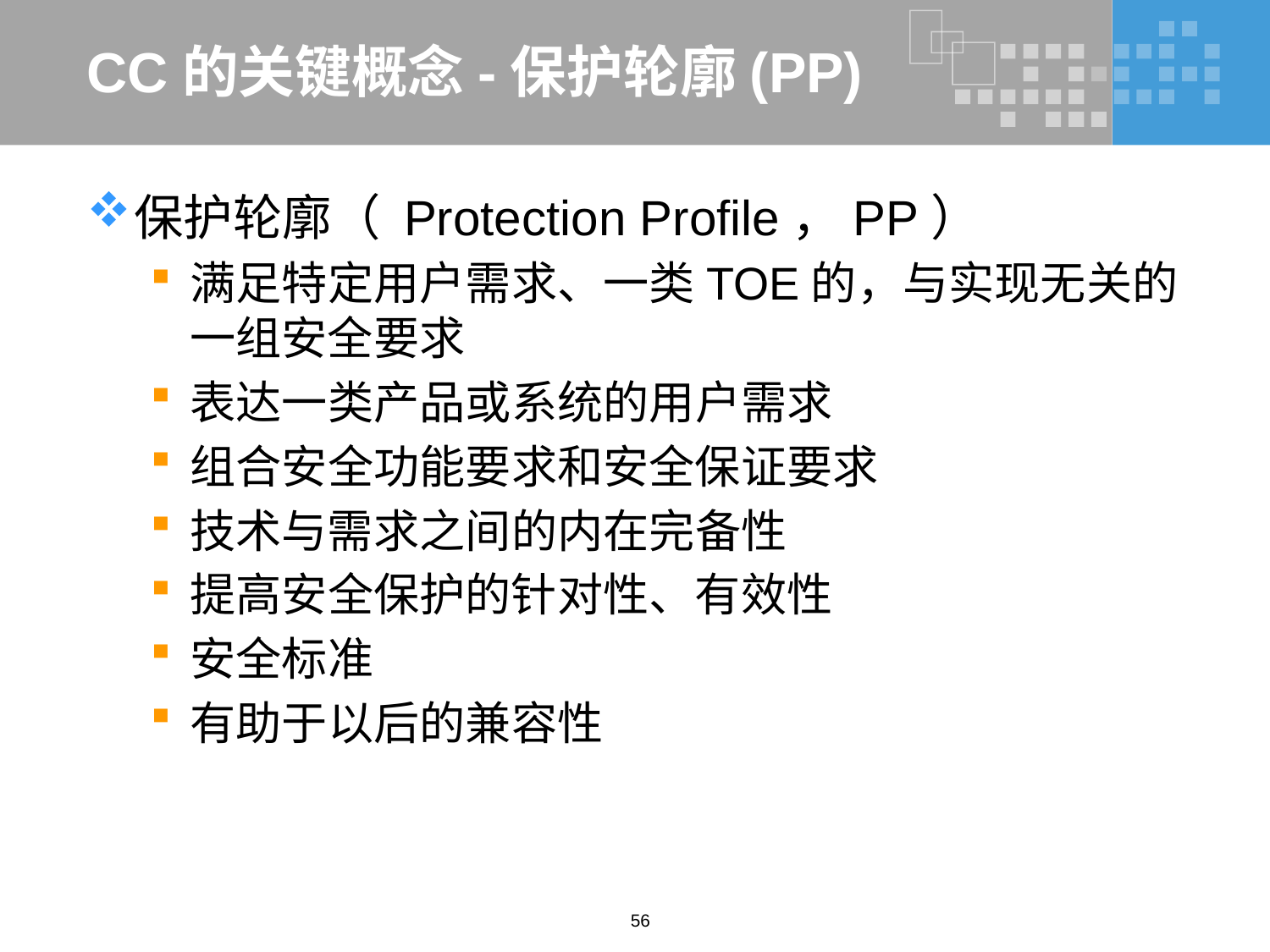

# CC的关键概念-保护轮廓(PP)
保护轮廓（ Protection Profile，PP）
满足特定用户需求、一类TOE的，与实现无关的一组安全要求
表达一类产品或系统的用户需求
组合安全功能要求和安全保证要求
技术与需求之间的内在完备性
提高安全保护的针对性、有效性
安全标准
有助于以后的兼容性

56